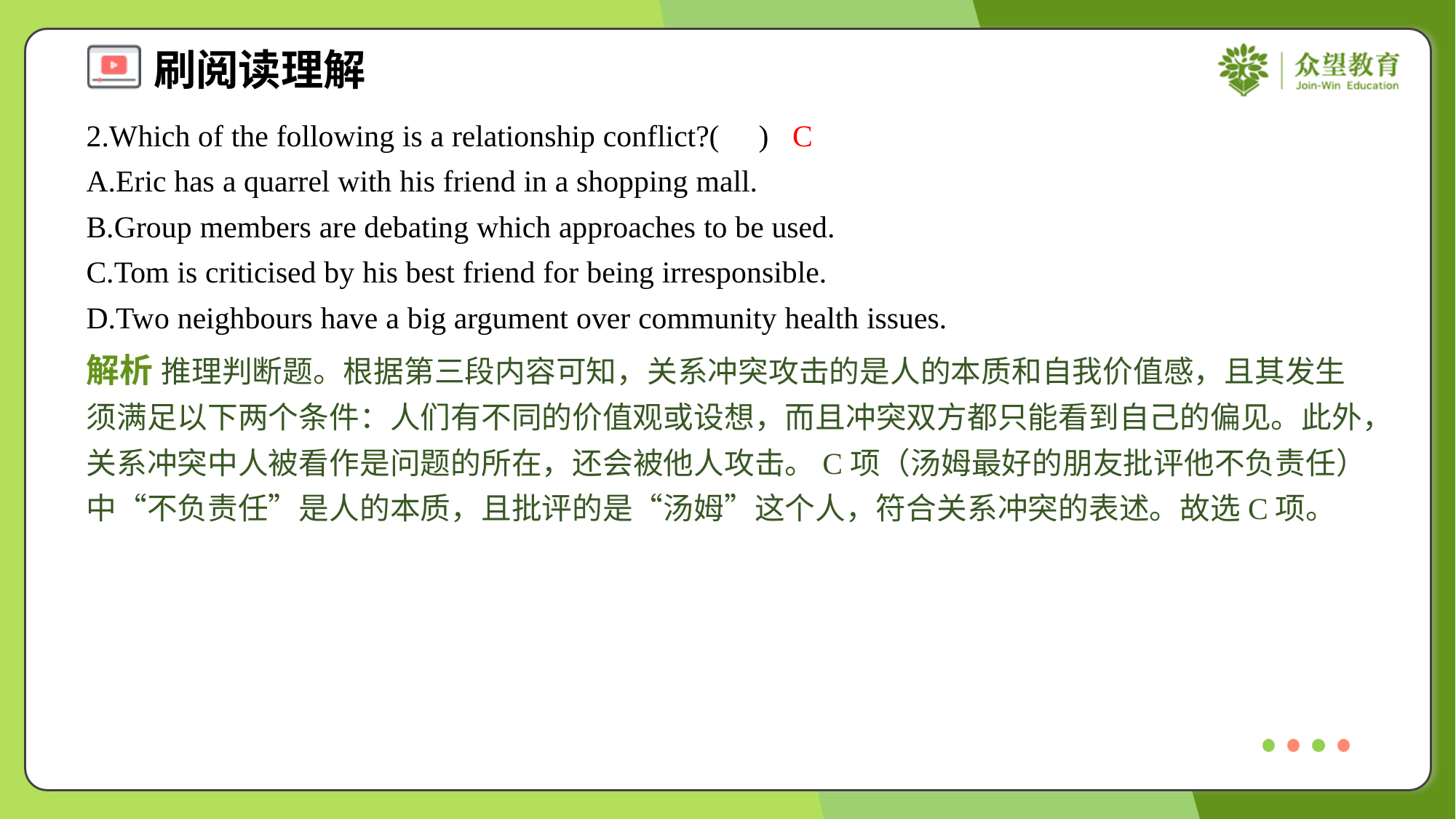

2.Which of the following is a relationship conflict?(     )
C
A.Eric has a quarrel with his friend in a shopping mall.
B.Group members are debating which approaches to be used.
C.Tom is criticised by his best friend for being irresponsible.
D.Two neighbours have a big argument over community health issues.
解析 推理判断题。根据第三段内容可知，关系冲突攻击的是人的本质和自我价值感，且其发生须满足以下两个条件：人们有不同的价值观或设想，而且冲突双方都只能看到自己的偏见。此外，关系冲突中人被看作是问题的所在，还会被他人攻击。C项（汤姆最好的朋友批评他不负责任）中“不负责任”是人的本质，且批评的是“汤姆”这个人，符合关系冲突的表述。故选C项。